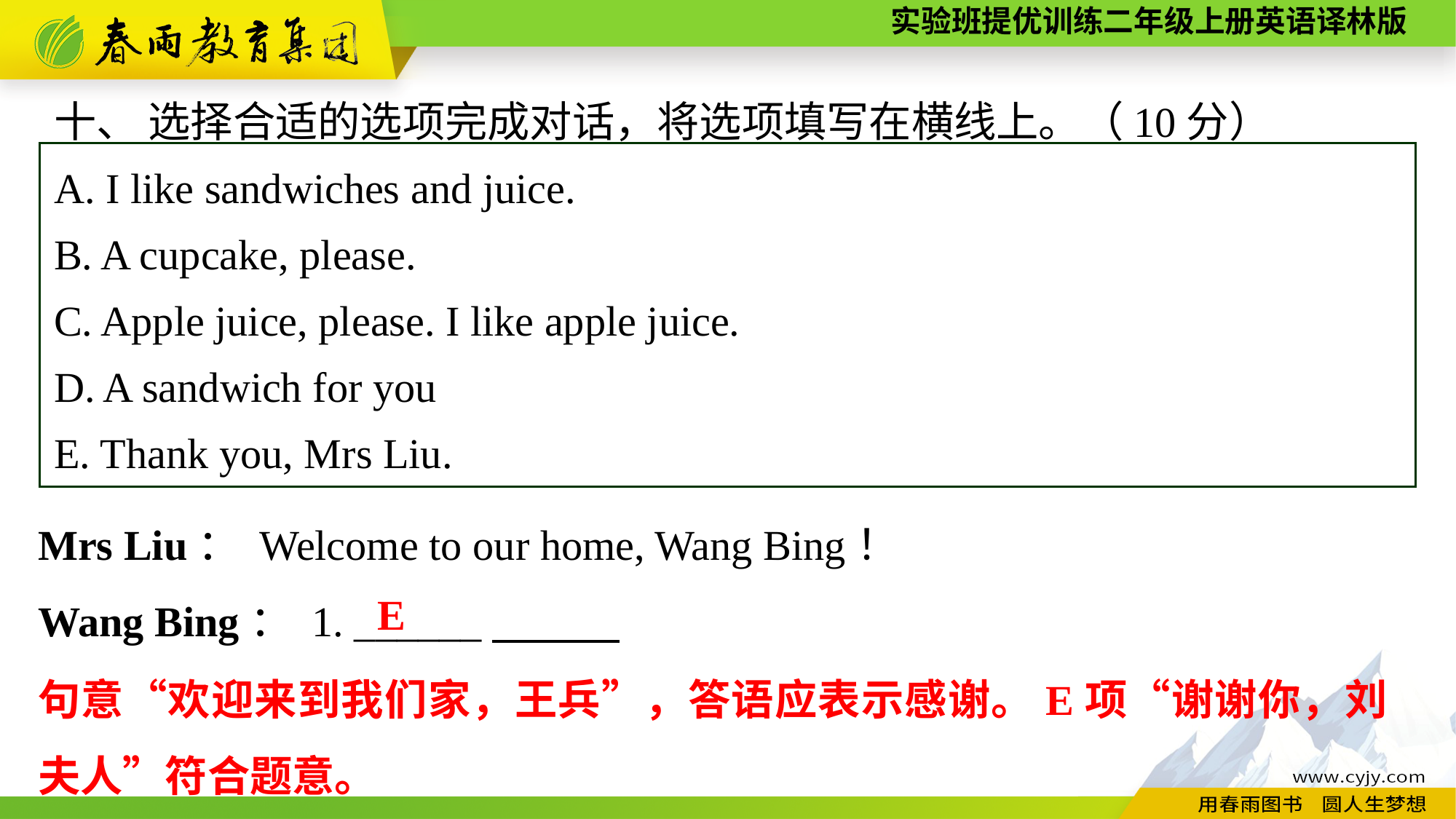

十、 选择合适的选项完成对话，将选项填写在横线上。（10分）
A. I like sandwiches and juice.
B. A cupcake, please.
C. Apple juice, please. I like apple juice.
D. A sandwich for you
E. Thank you, Mrs Liu.

Mrs Liu： Welcome to our home, Wang Bing！
Wang Bing： 1. ______
E
句意“欢迎来到我们家，王兵”，答语应表示感谢。E项“谢谢你，刘夫人”符合题意。